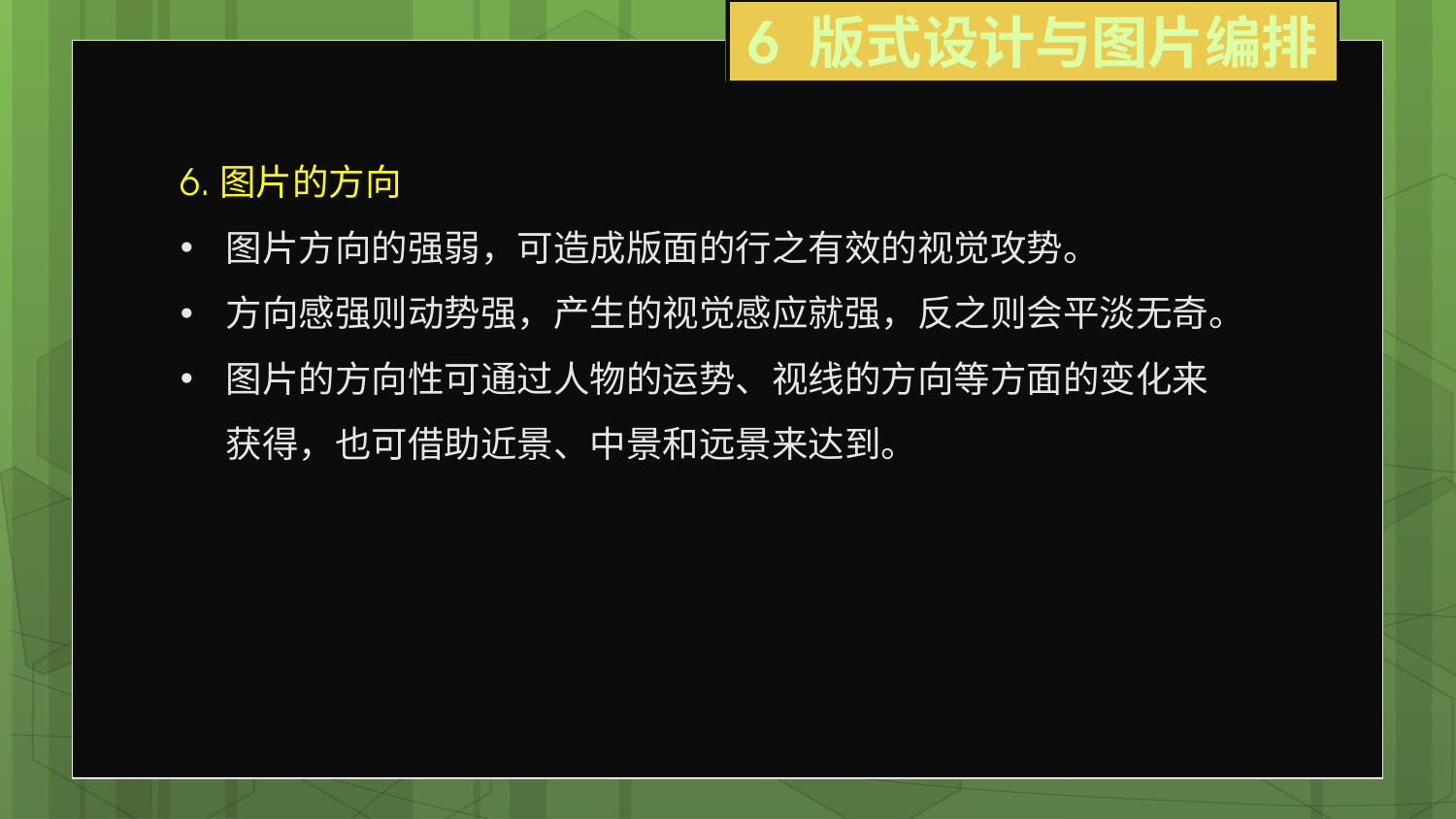

6 版式设计与图片编排

6.图片的方向
图片方向的强弱，可造成版面的行之有效的视觉攻势。
方向感强则动势强，产生的视觉感应就强，反之则会平淡无奇。
图片的方向性可通过人物的运势、视线的方向等方面的变化来获得，也可借助近景、中景和远景来达到。